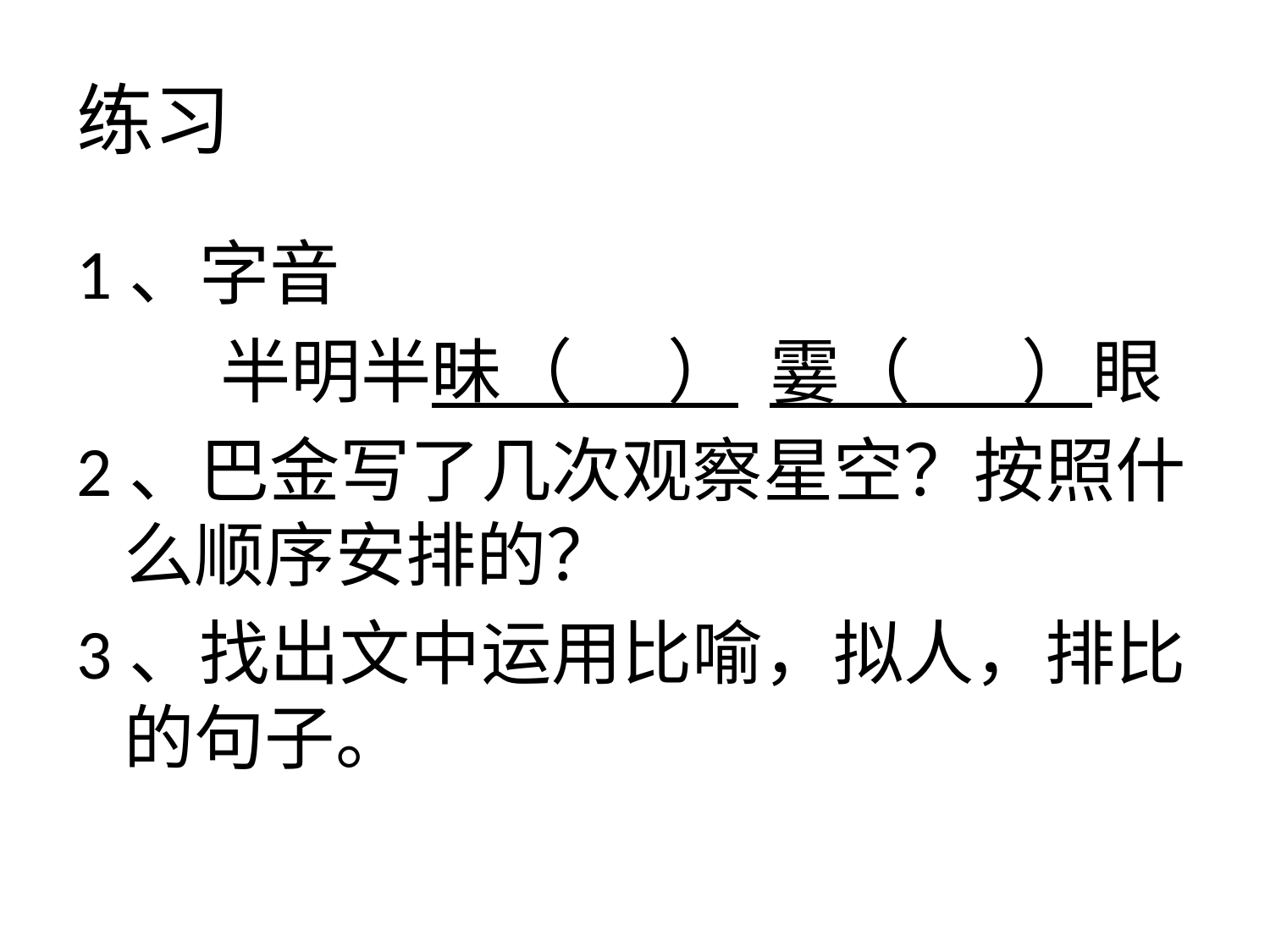

# 练习
1、字音
        半明半昧（      ）  霎（       ）眼
2、巴金写了几次观察星空？按照什么顺序安排的？
3、找出文中运用比喻，拟人，排比的句子。